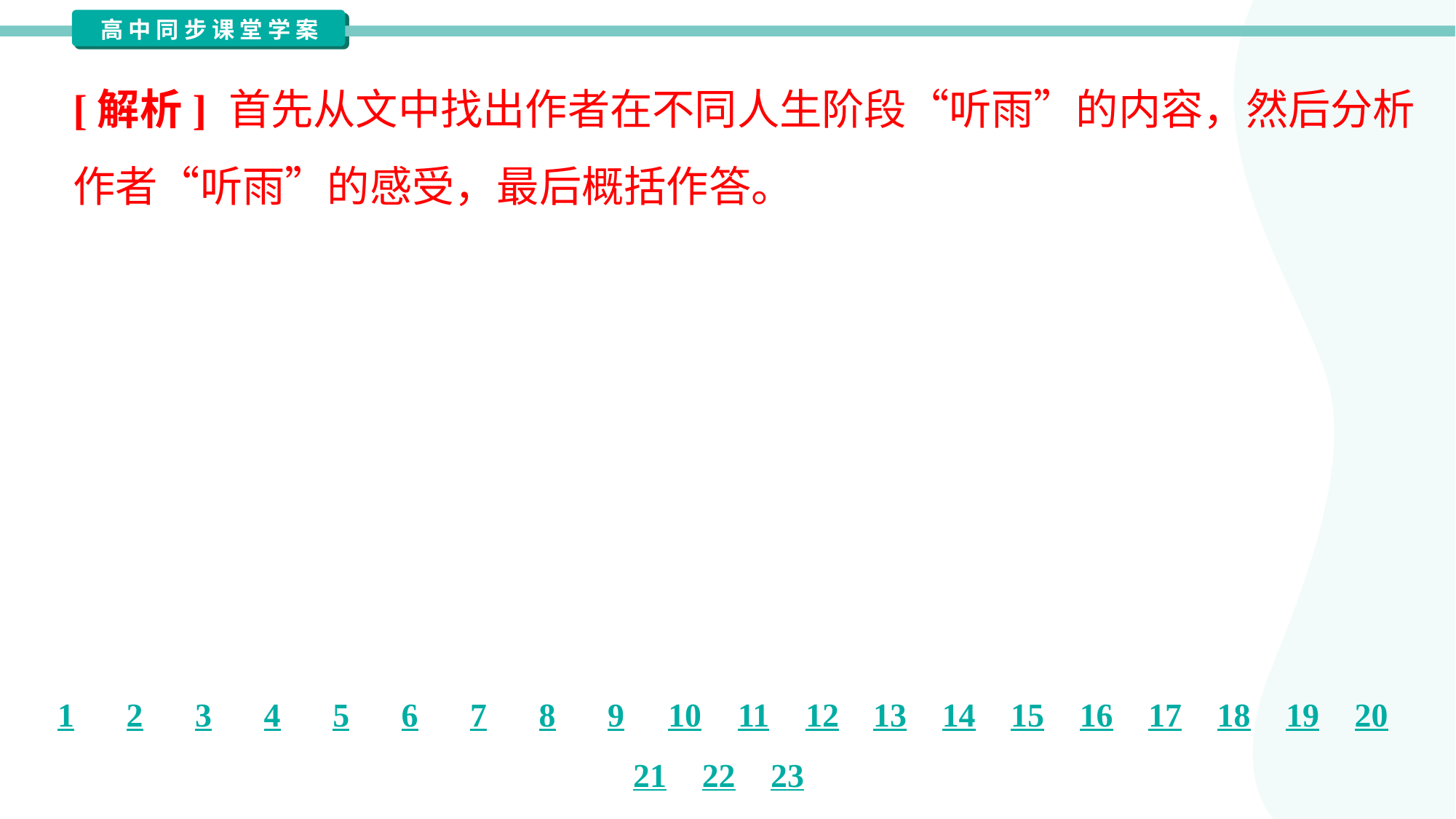

[解析] 首先从文中找出作者在不同人生阶段“听雨”的内容，然后分析
作者“听雨”的感受，最后概括作答。